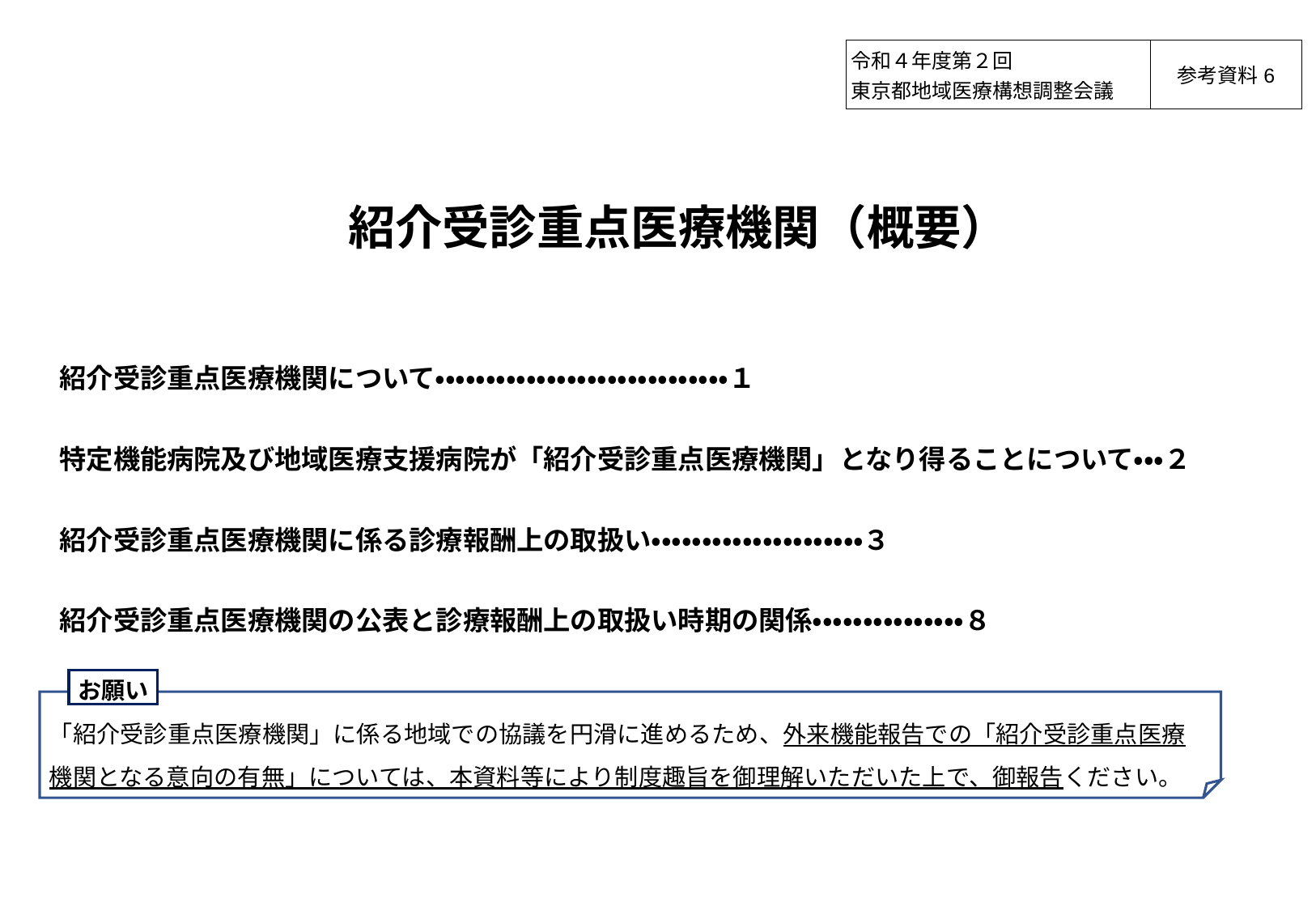

| 令和４年度第２回 東京都地域医療構想調整会議 | 参考資料6 |
| --- | --- |
紹介受診重点医療機関（概要）
紹介受診重点医療機関について・・・・・・・・・・・・・・・・・・・・・・・・・・・・・１
特定機能病院及び地域医療支援病院が「紹介受診重点医療機関」となり得ることについて・・・２
紹介受診重点医療機関に係る診療報酬上の取扱い・・・・・・・・・・・・・・・・・・・・・３
紹介受診重点医療機関の公表と診療報酬上の取扱い時期の関係・・・・・・・・・・・・・・・８
お願い
「紹介受診重点医療機関」に係る地域での協議を円滑に進めるため、外来機能報告での「紹介受診重点医療
機関となる意向の有無」については、本資料等により制度趣旨を御理解いただいた上で、御報告ください。